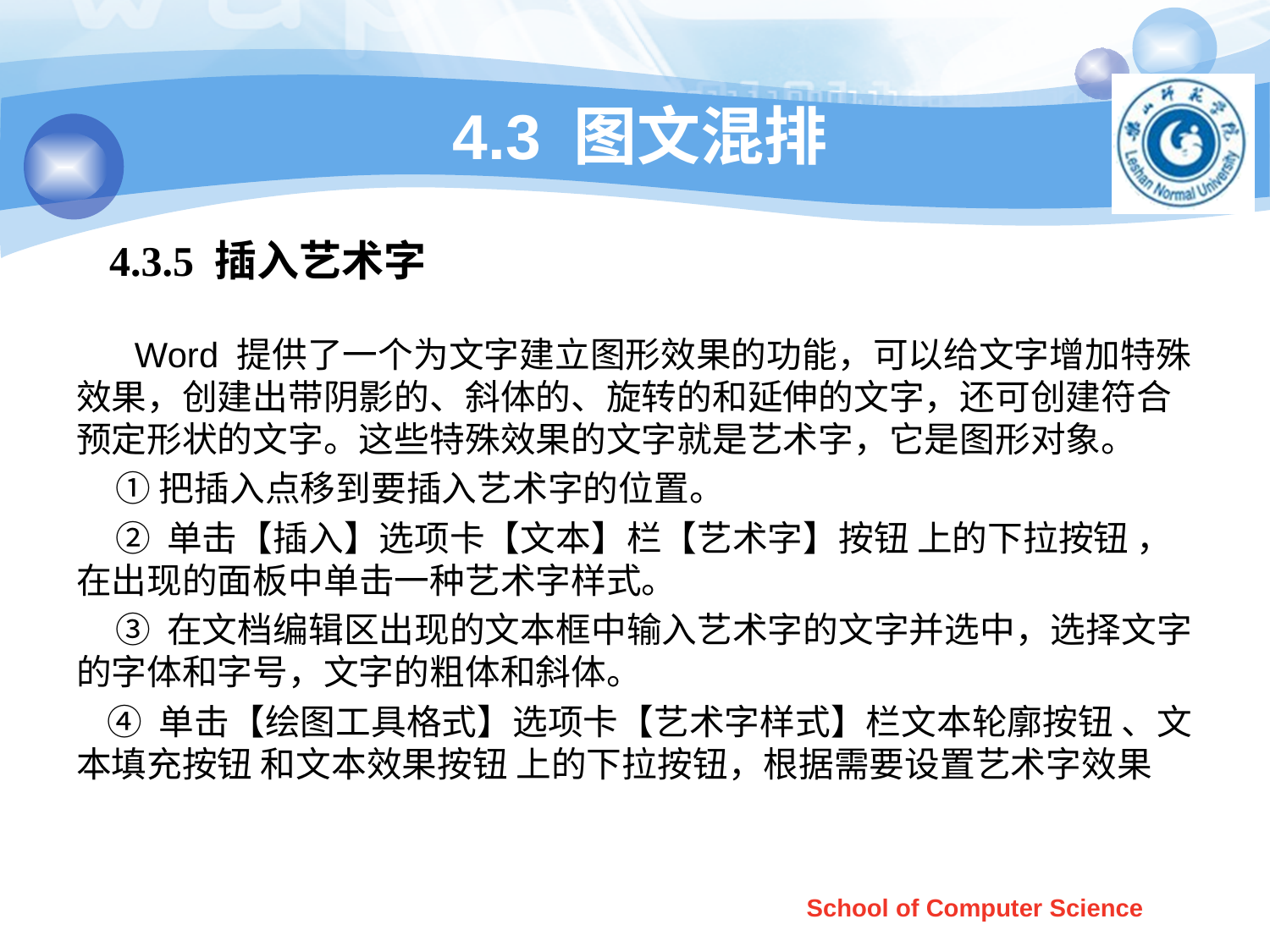

# 4.3 图文混排
4.3.5 插入艺术字
      Word 提供了一个为文字建立图形效果的功能，可以给文字增加特殊效果，创建出带阴影的、斜体的、旋转的和延伸的文字，还可创建符合预定形状的文字。这些特殊效果的文字就是艺术字，它是图形对象。
     ①把插入点移到要插入艺术字的位置。
     ② 单击【插入】选项卡【文本】栏【艺术字】按钮 上的下拉按钮 ，在出现的面板中单击一种艺术字样式。
     ③ 在文档编辑区出现的文本框中输入艺术字的文字并选中，选择文字的字体和字号，文字的粗体和斜体。
    ④ 单击【绘图工具格式】选项卡【艺术字样式】栏文本轮廓按钮 、文本填充按钮 和文本效果按钮 上的下拉按钮，根据需要设置艺术字效果

School of Computer Science